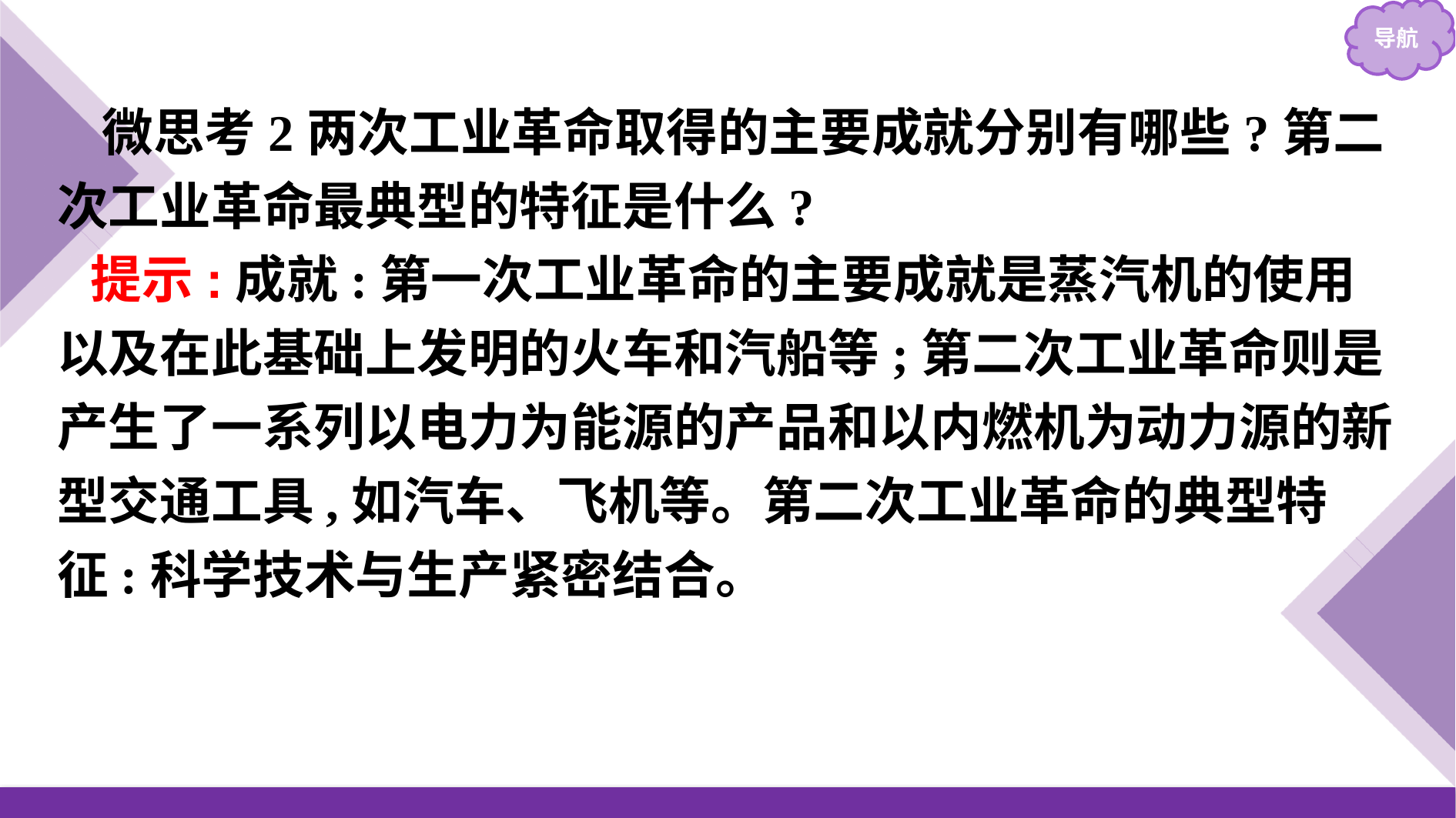

微思考2两次工业革命取得的主要成就分别有哪些?第二次工业革命最典型的特征是什么?
提示:成就:第一次工业革命的主要成就是蒸汽机的使用以及在此基础上发明的火车和汽船等;第二次工业革命则是产生了一系列以电力为能源的产品和以内燃机为动力源的新型交通工具,如汽车、飞机等。第二次工业革命的典型特征:科学技术与生产紧密结合。